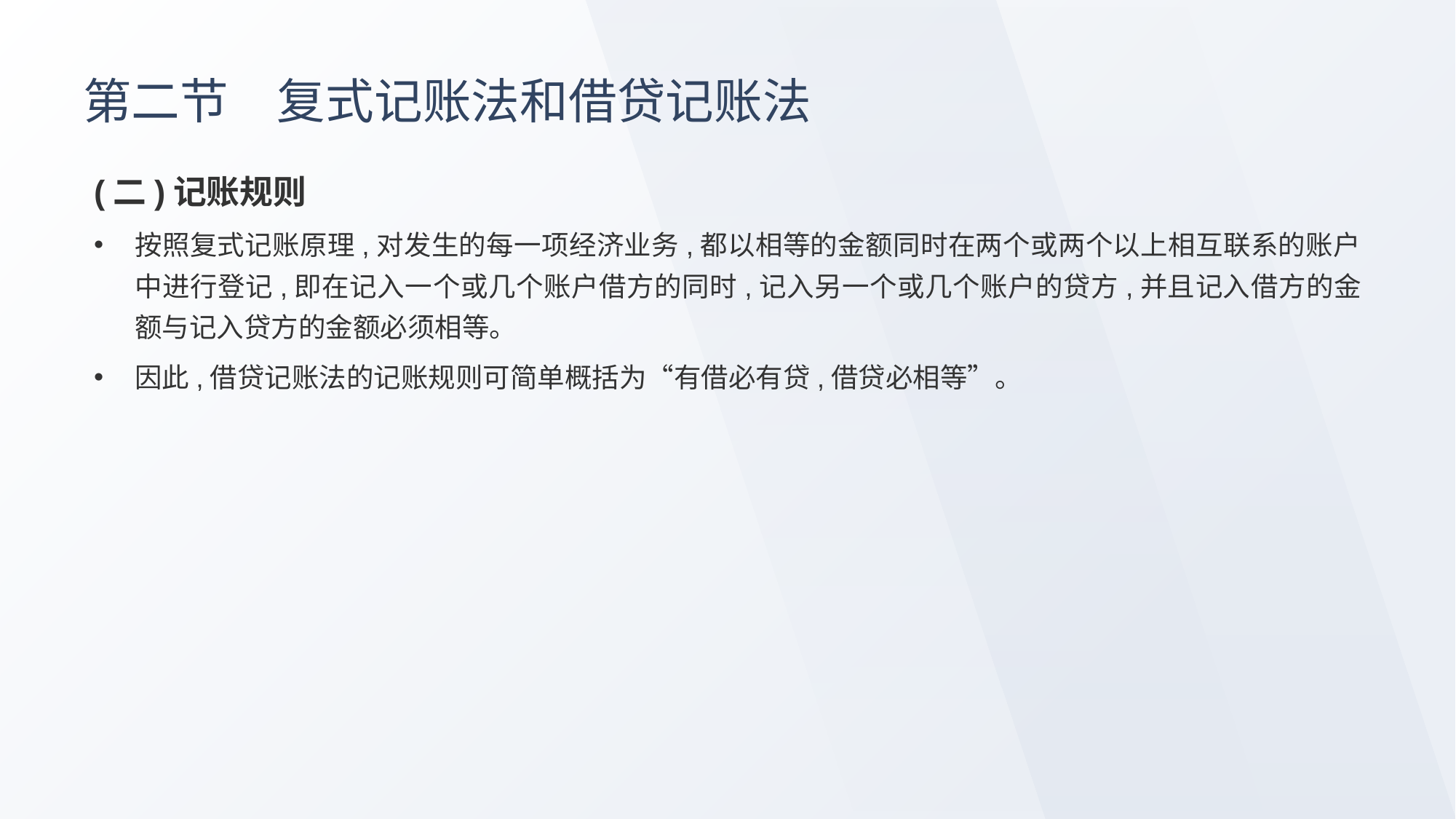

# 第二节　复式记账法和借贷记账法
(二)记账规则
按照复式记账原理,对发生的每一项经济业务,都以相等的金额同时在两个或两个以上相互联系的账户中进行登记,即在记入一个或几个账户借方的同时,记入另一个或几个账户的贷方,并且记入借方的金额与记入贷方的金额必须相等。
因此,借贷记账法的记账规则可简单概括为“有借必有贷,借贷必相等”。